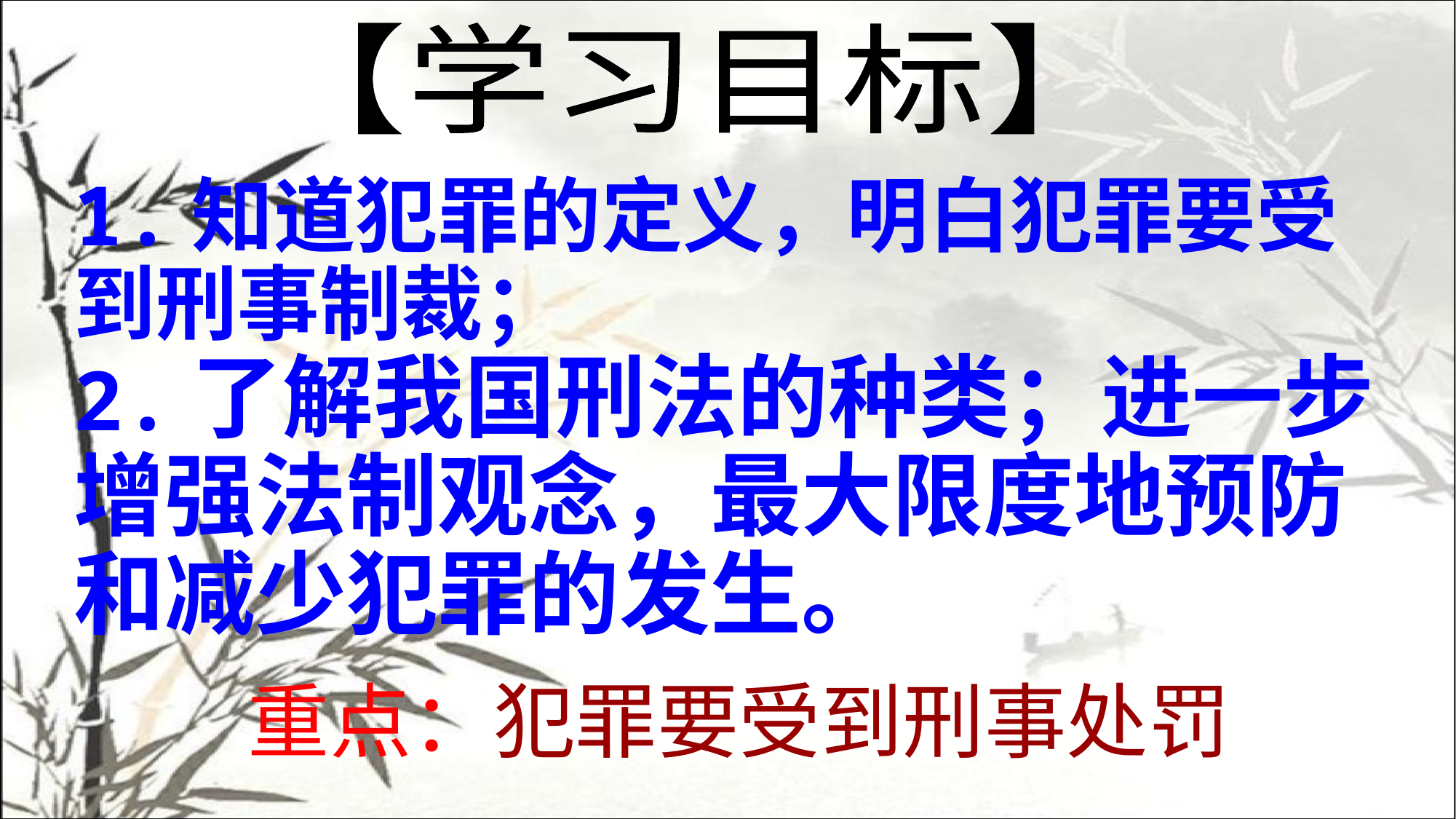

【学习目标】
1.知道犯罪的定义，明白犯罪要受到刑事制裁；
2.了解我国刑法的种类；进一步增强法制观念，最大限度地预防和减少犯罪的发生。

重点：犯罪要受到刑事处罚